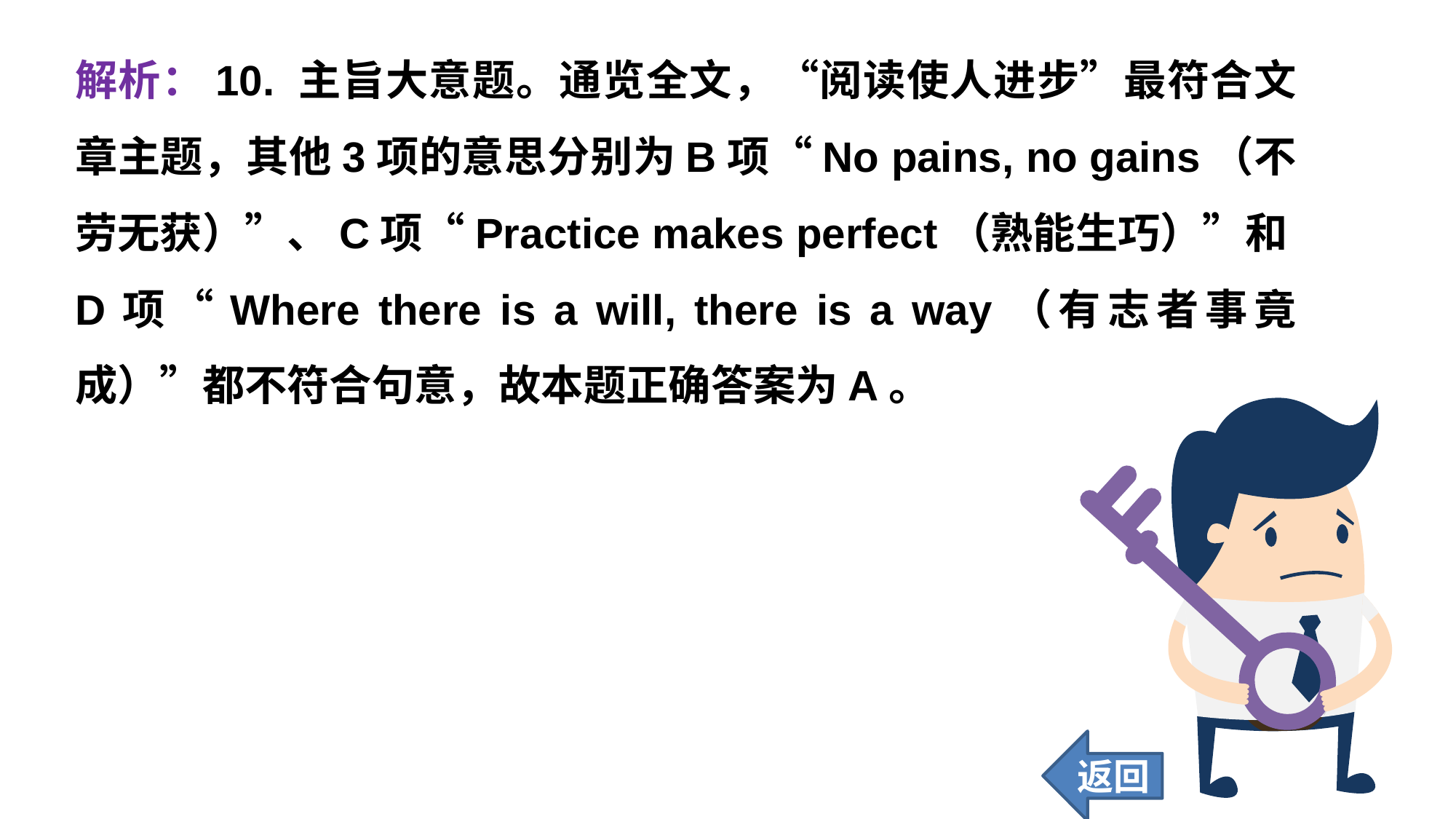

解析：10. 主旨大意题。通览全文，“阅读使人进步”最符合文章主题，其他3项的意思分别为B项“No pains, no gains（不劳无获）”、C项“Practice makes perfect（熟能生巧）”和D项“Where there is a will, there is a way（有志者事竟成）”都不符合句意，故本题正确答案为A。

返回
81